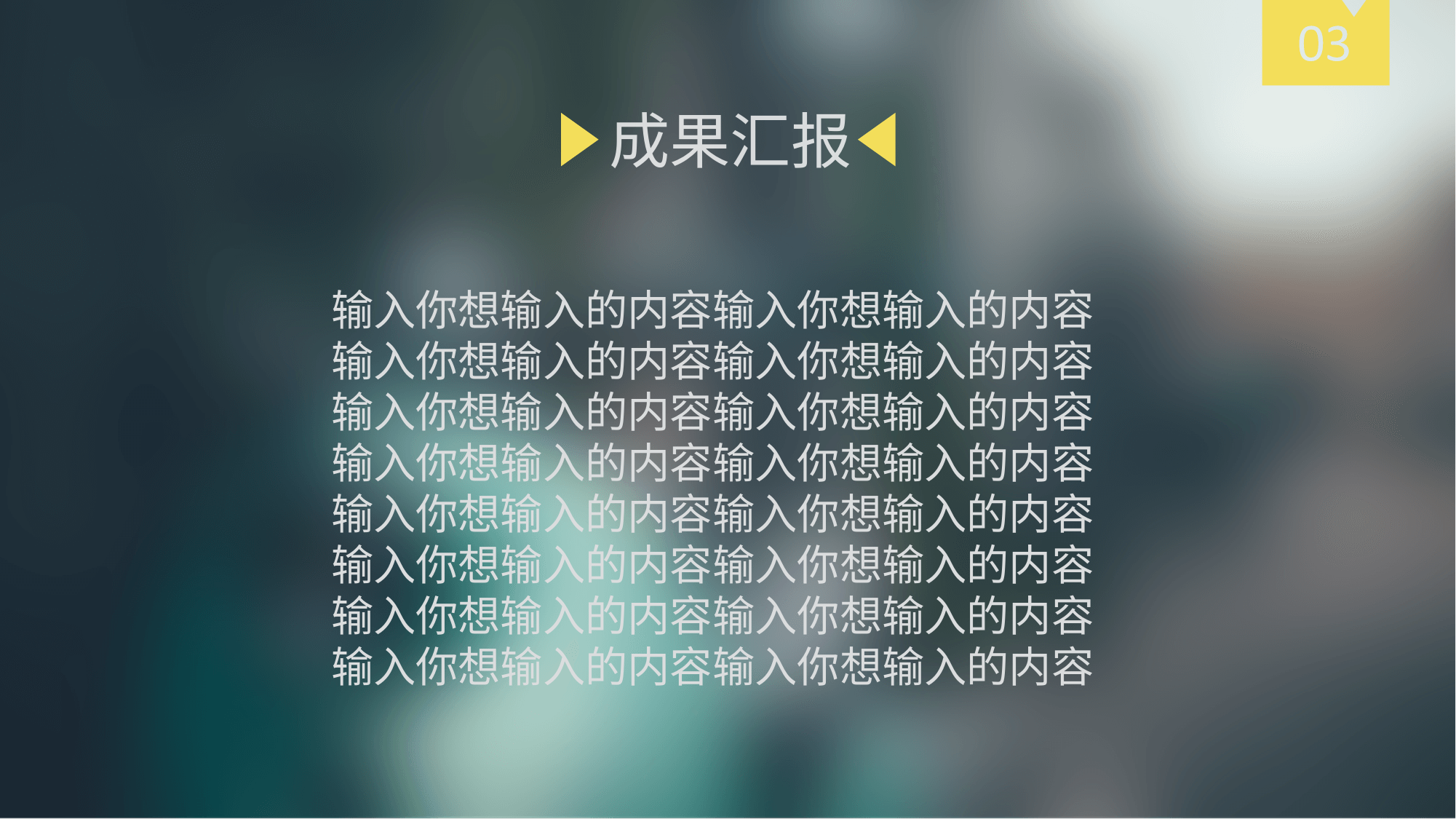

成果汇报

输入你想输入的内容输入你想输入的内容
输入你想输入的内容输入你想输入的内容
输入你想输入的内容输入你想输入的内容
输入你想输入的内容输入你想输入的内容
输入你想输入的内容输入你想输入的内容
输入你想输入的内容输入你想输入的内容
输入你想输入的内容输入你想输入的内容
输入你想输入的内容输入你想输入的内容